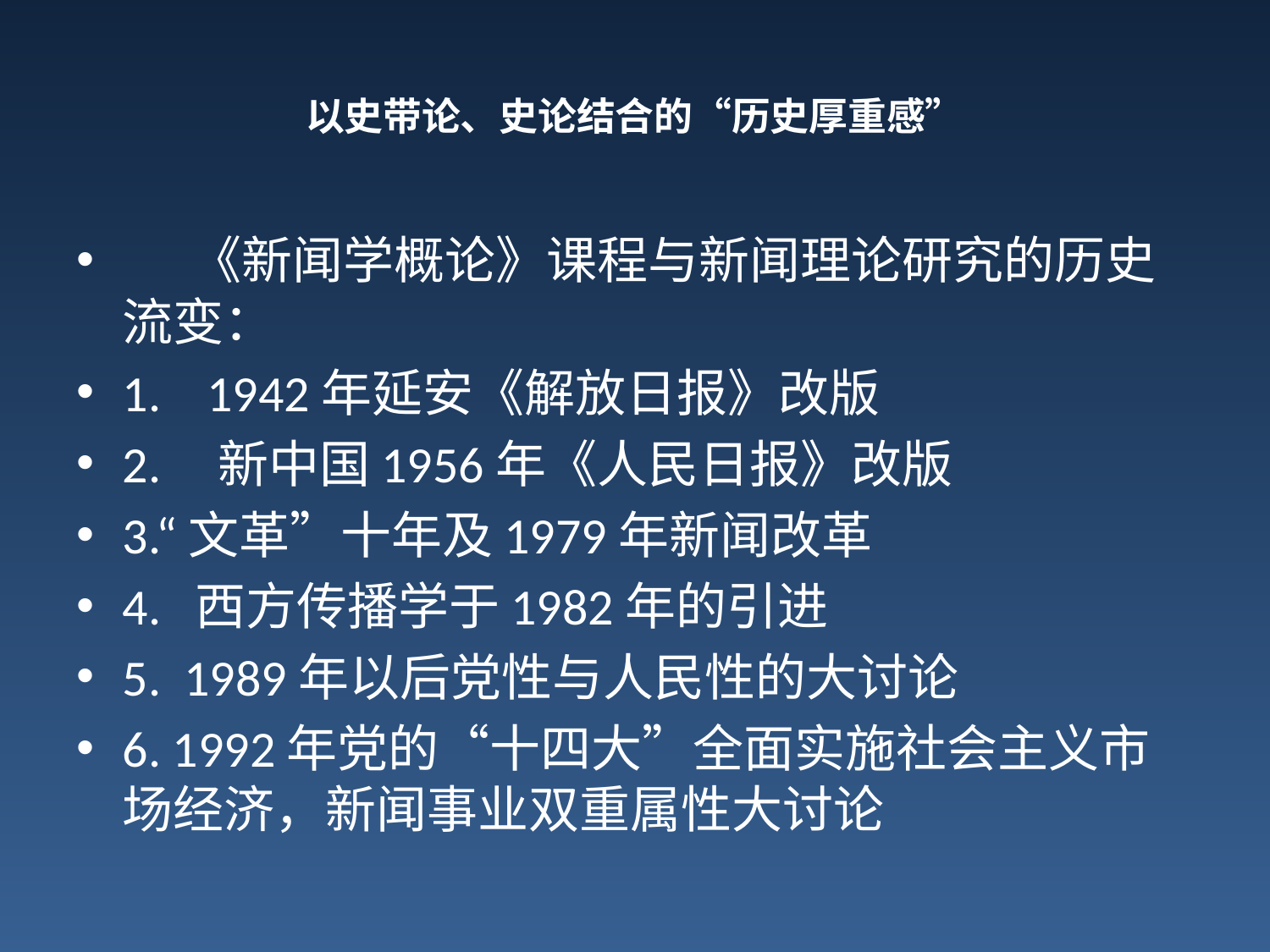

# 以史带论、史论结合的“历史厚重感”
     《新闻学概论》课程与新闻理论研究的历史流变：
1.    1942年延安《解放日报》改版
2.    新中国1956年《人民日报》改版
3.“文革”十年及1979年新闻改革
4.  西方传播学于1982年的引进
5.  1989年以后党性与人民性的大讨论
6. 1992年党的“十四大”全面实施社会主义市场经济，新闻事业双重属性大讨论